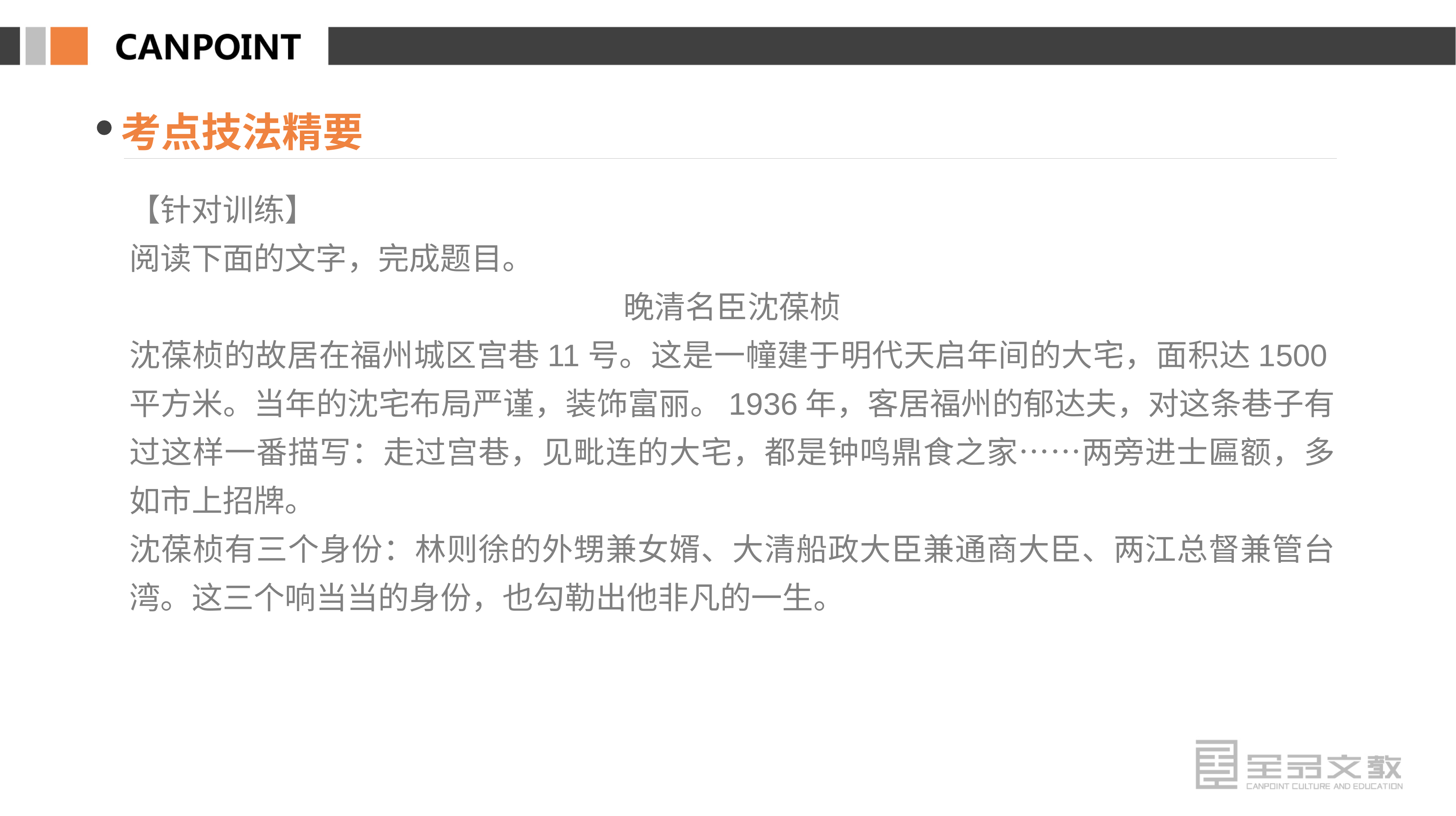

考点技法精要

【针对训练】
阅读下面的文字，完成题目。
晚清名臣沈葆桢
沈葆桢的故居在福州城区宫巷11号。这是一幢建于明代天启年间的大宅，面积达1500平方米。当年的沈宅布局严谨，装饰富丽。1936年，客居福州的郁达夫，对这条巷子有过这样一番描写：走过宫巷，见毗连的大宅，都是钟鸣鼎食之家……两旁进士匾额，多如市上招牌。
沈葆桢有三个身份：林则徐的外甥兼女婿、大清船政大臣兼通商大臣、两江总督兼管台湾。这三个响当当的身份，也勾勒出他非凡的一生。